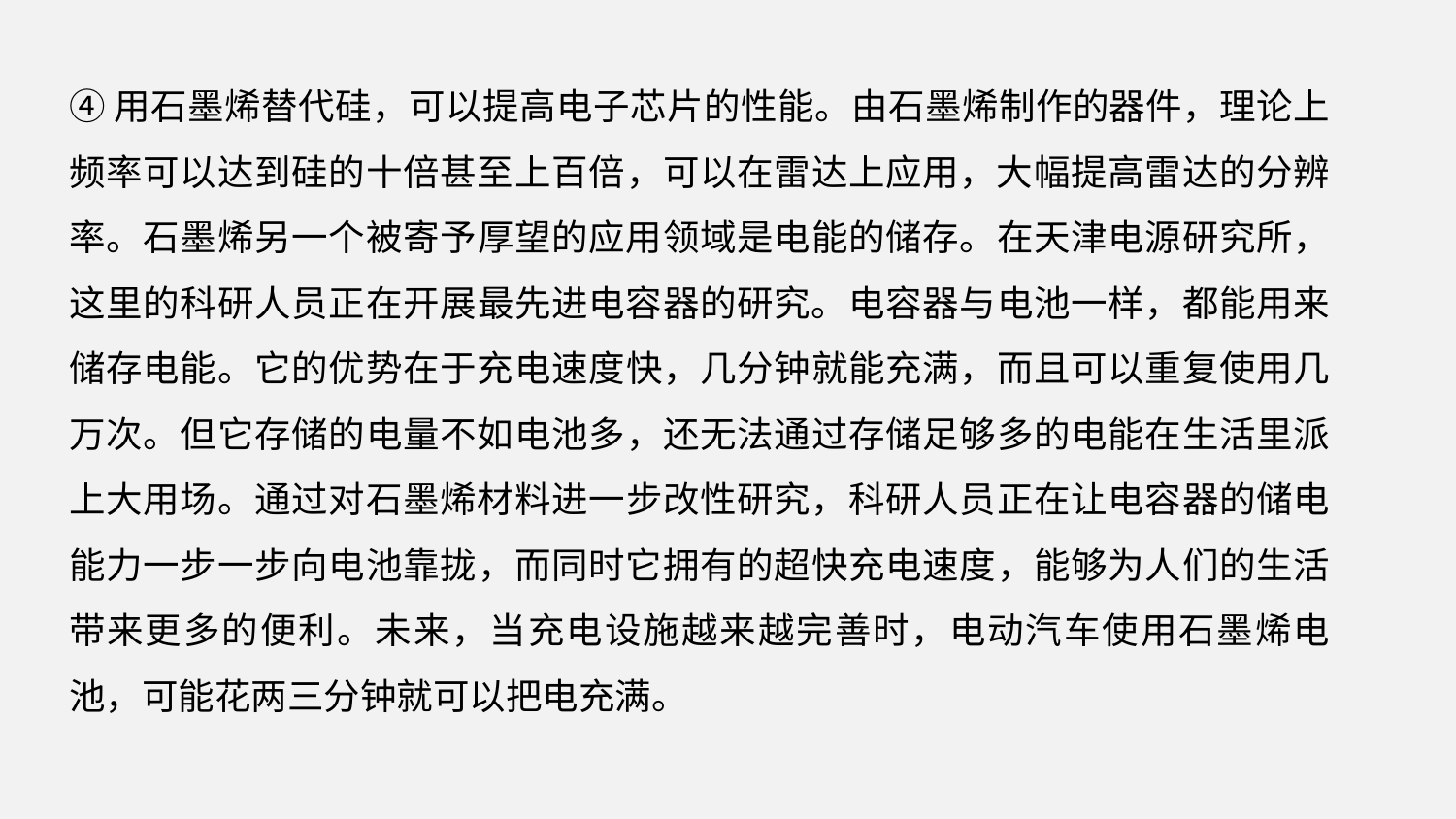

④用石墨烯替代硅，可以提高电子芯片的性能。由石墨烯制作的器件，理论上频率可以达到硅的十倍甚至上百倍，可以在雷达上应用，大幅提高雷达的分辨率。石墨烯另一个被寄予厚望的应用领域是电能的储存。在天津电源研究所，这里的科研人员正在开展最先进电容器的研究。电容器与电池一样，都能用来储存电能。它的优势在于充电速度快，几分钟就能充满，而且可以重复使用几万次。但它存储的电量不如电池多，还无法通过存储足够多的电能在生活里派上大用场。通过对石墨烯材料进一步改性研究，科研人员正在让电容器的储电能力一步一步向电池靠拢，而同时它拥有的超快充电速度，能够为人们的生活带来更多的便利。未来，当充电设施越来越完善时，电动汽车使用石墨烯电池，可能花两三分钟就可以把电充满。